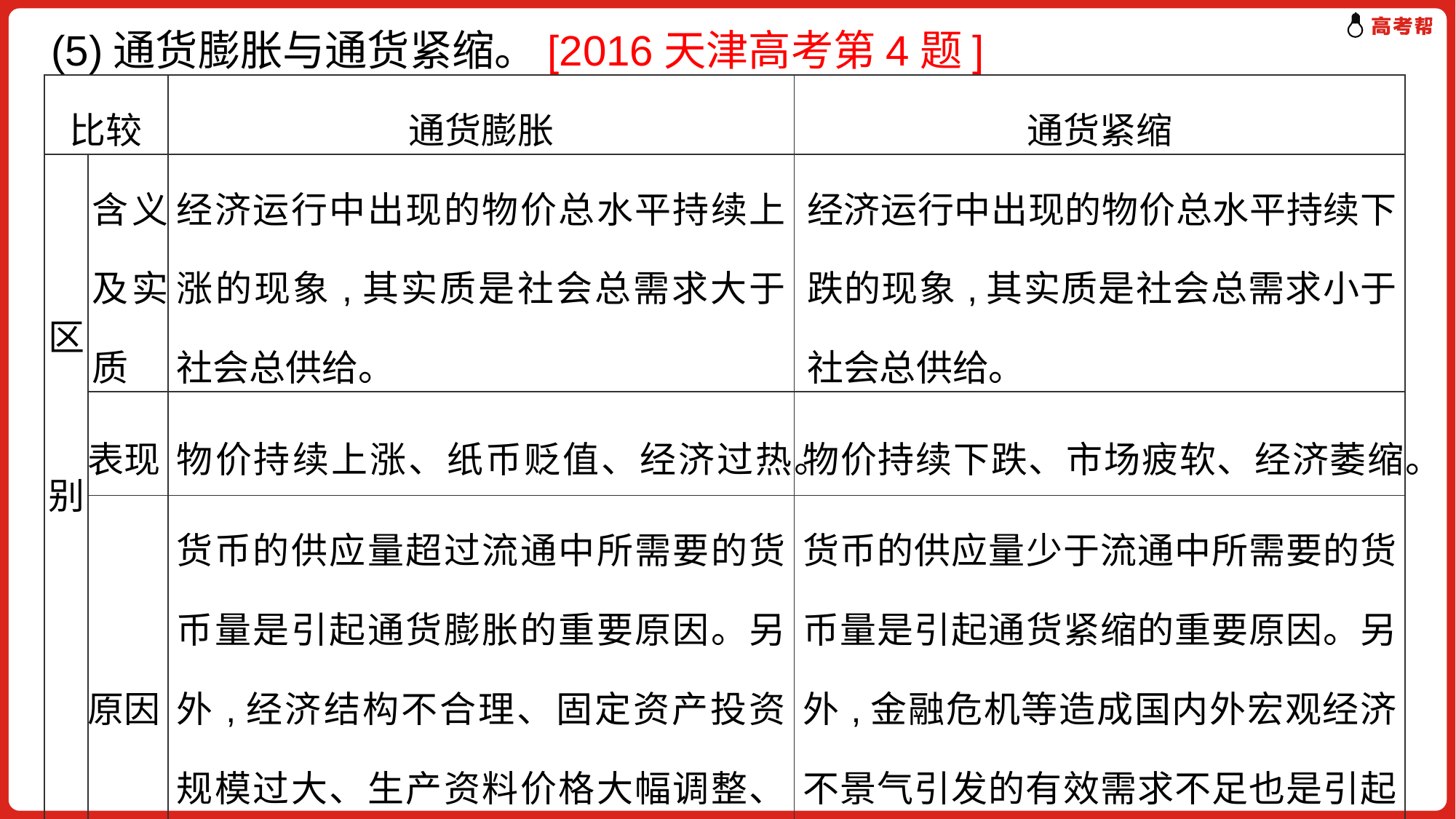

# (5)通货膨胀与通货紧缩。[2016天津高考第4题]
| 比较 |  | 通货膨胀 | 通货紧缩 |
| --- | --- | --- | --- |
| 区 别 | 含义及实质 | 经济运行中出现的物价总水平持续上涨的现象,其实质是社会总需求大于社会总供给。 | 经济运行中出现的物价总水平持续下跌的现象,其实质是社会总需求小于社会总供给。 |
|  | 表现 | 物价持续上涨、纸币贬值、经济过热。 | 物价持续下跌、市场疲软、经济萎缩。 |
|  | 原因 | 货币的供应量超过流通中所需要的货币量是引起通货膨胀的重要原因。另外,经济结构不合理、固定资产投资规模过大、生产资料价格大幅调整、需求膨胀等因素也会引起通货膨胀。 | 货币的供应量少于流通中所需要的货币量是引起通货紧缩的重要原因。另外,金融危机等造成国内外宏观经济不景气引发的有效需求不足也是引起通货紧缩的重要原因。 |